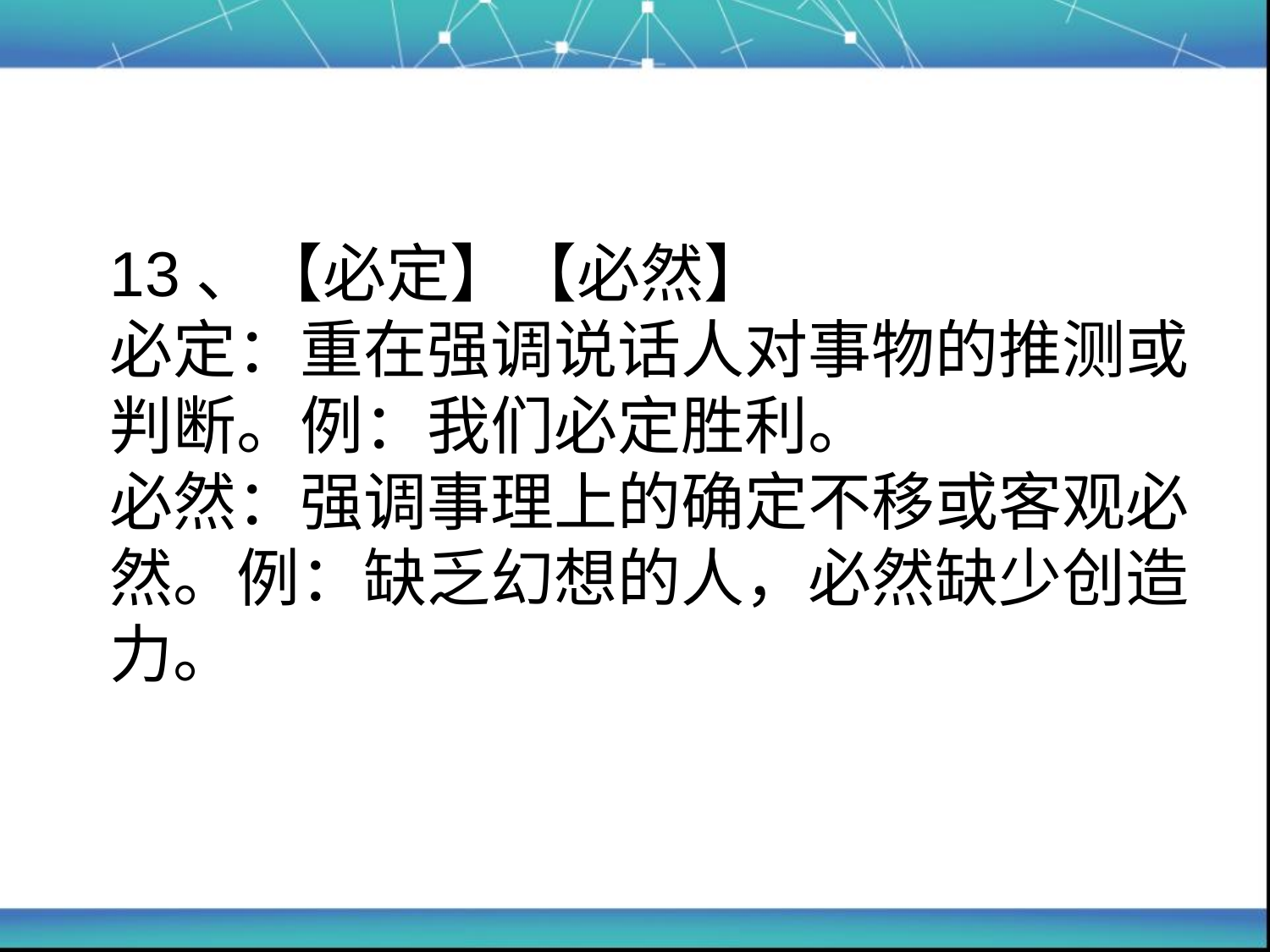

# 13、【必定】【必然】 必定：重在强调说话人对事物的推测或判断。例：我们必定胜利。 必然：强调事理上的确定不移或客观必然。例：缺乏幻想的人，必然缺少创造力。